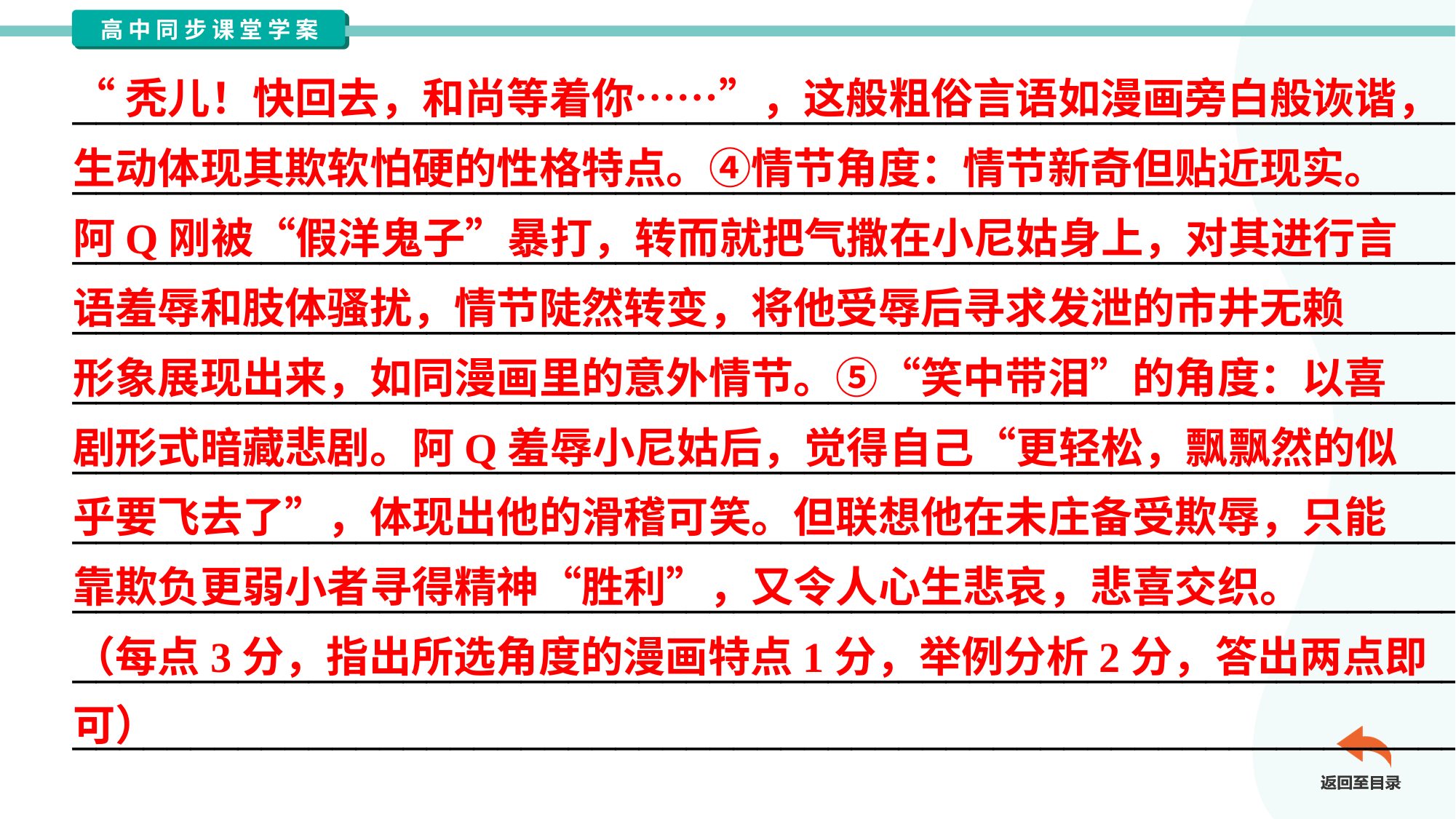

“秃儿！快回去，和尚等着你……”，这般粗俗言语如漫画旁白般诙谐，
生动体现其欺软怕硬的性格特点。④情节角度：情节新奇但贴近现实。
阿Q刚被“假洋鬼子”暴打，转而就把气撒在小尼姑身上，对其进行言
语羞辱和肢体骚扰，情节陡然转变，将他受辱后寻求发泄的市井无赖
形象展现出来，如同漫画里的意外情节。⑤“笑中带泪”的角度：以喜
剧形式暗藏悲剧。阿Q羞辱小尼姑后，觉得自己“更轻松，飘飘然的似
乎要飞去了”，体现出他的滑稽可笑。但联想他在未庄备受欺辱，只能
靠欺负更弱小者寻得精神“胜利”，又令人心生悲哀，悲喜交织。
（每点3分，指出所选角度的漫画特点1分，举例分析2分，答出两点即
可）
_____________________________________________________________
_____________________________________________________________
_____________________________________________________________
_____________________________________________________________
_____________________________________________________________
_____________________________________________________________
_____________________________________________________________
_____________________________________________________________
_____________________________________________________________
_____________________________________________________________